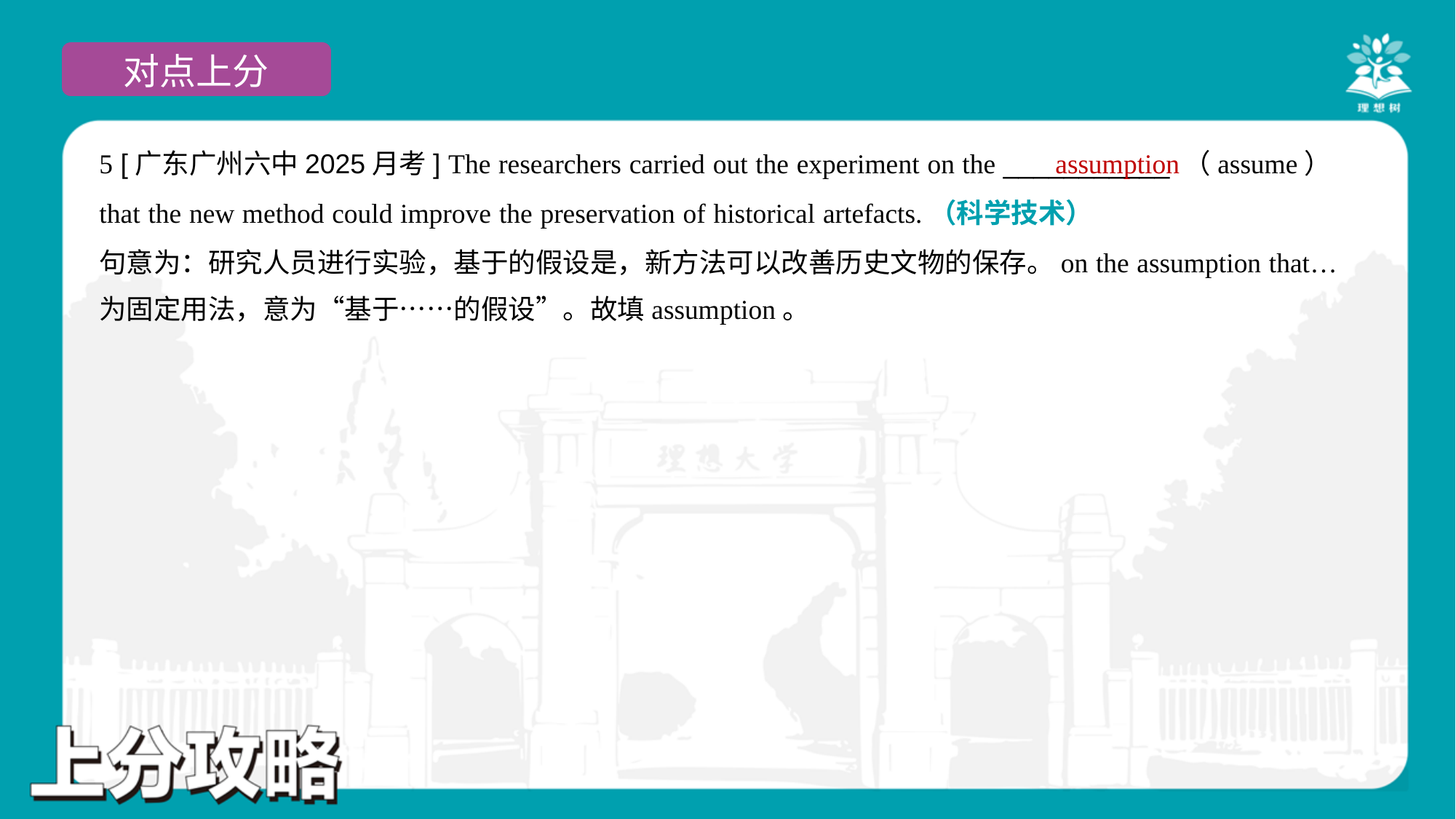

5 [广东广州六中2025月考] The researchers carried out the experiment on the ___________ （assume）
that the new method could improve the preservation of historical artefacts.（科学技术）
assumption
句意为：研究人员进行实验，基于的假设是，新方法可以改善历史文物的保存。on the assumption that…
为固定用法，意为“基于……的假设”。故填assumption。